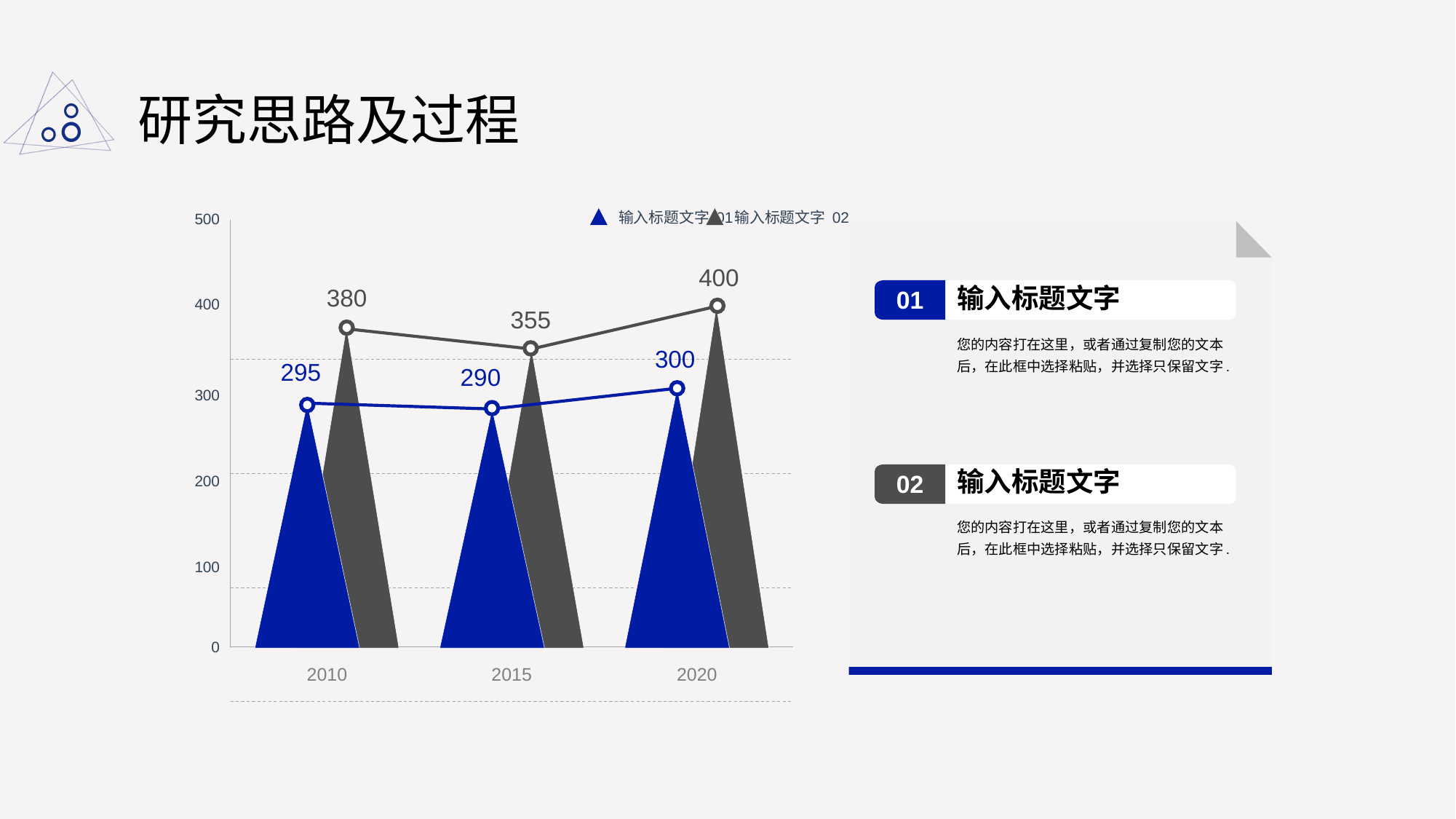

# 研究思路及过程
输入标题文字 01
输入标题文字 02

500
400
380
400
355

300

295
290
300

200
100
0
2010
2015
2020

输入标题文字
01

您的内容打在这里，或者通过复制您的文本后，在此框中选择粘贴，并选择只保留文字.
输入标题文字
02

您的内容打在这里，或者通过复制您的文本后，在此框中选择粘贴，并选择只保留文字.